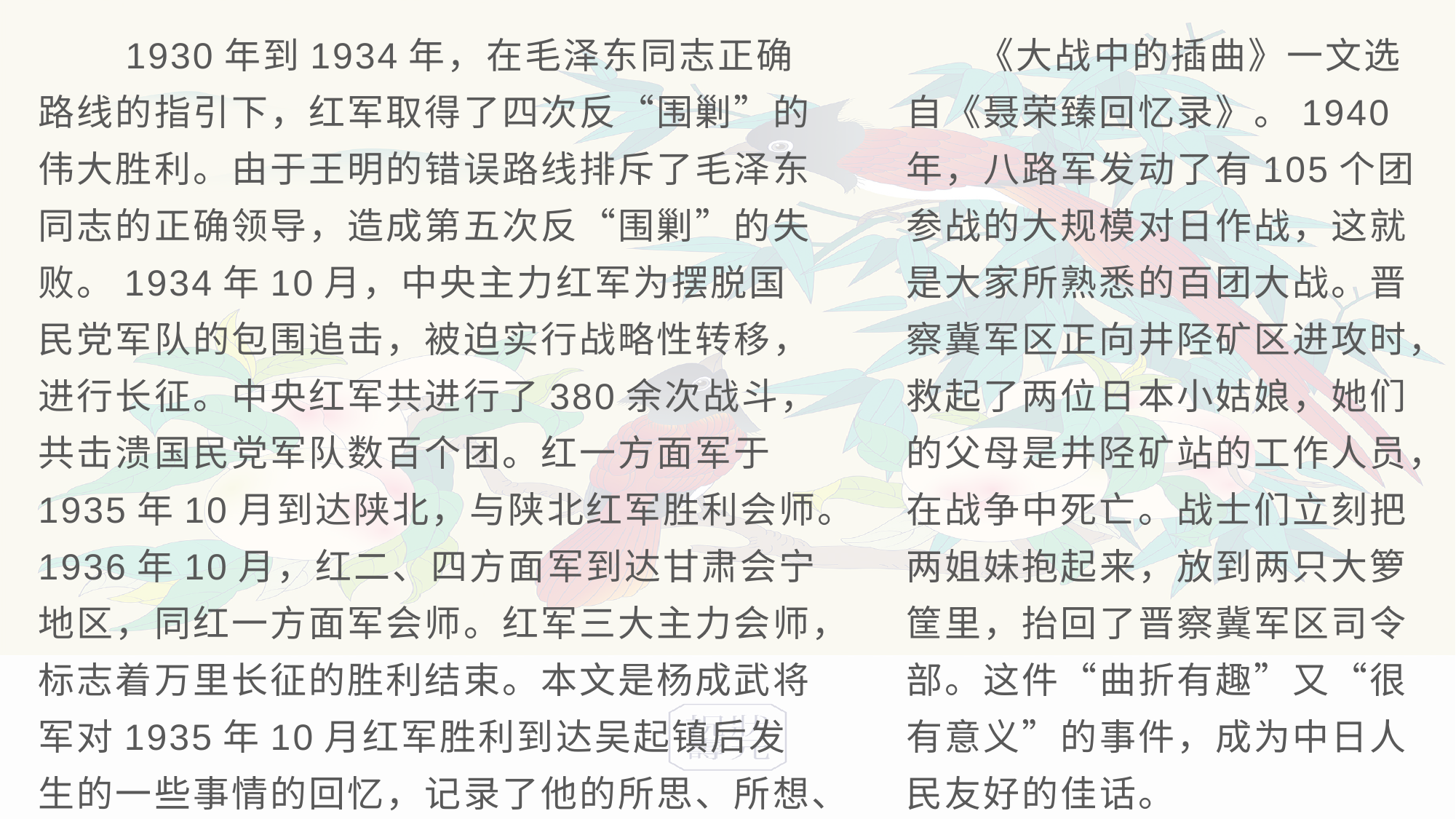

1930年到1934年，在毛泽东同志正确路线的指引下，红军取得了四次反“围剿”的伟大胜利。由于王明的错误路线排斥了毛泽东同志的正确领导，造成第五次反“围剿”的失败。1934年10月，中央主力红军为摆脱国民党军队的包围追击，被迫实行战略性转移，进行长征。中央红军共进行了380余次战斗，共击溃国民党军队数百个团。红一方面军于1935年10月到达陕北，与陕北红军胜利会师。1936年10月，红二、四方面军到达甘肃会宁地区，同红一方面军会师。红军三大主力会师，标志着万里长征的胜利结束。本文是杨成武将军对1935年10月红军胜利到达吴起镇后发生的一些事情的回忆，记录了他的所思、所想、所感。
      《大战中的插曲》一文选自《聂荣臻回忆录》。1940年，八路军发动了有105个团参战的大规模对日作战，这就是大家所熟悉的百团大战。晋察冀军区正向井陉矿区进攻时，救起了两位日本小姑娘，她们的父母是井陉矿站的工作人员，在战争中死亡。战士们立刻把两姐妹抱起来，放到两只大箩筐里，抬回了晋察冀军区司令部。这件“曲折有趣”又“很有意义”的事件，成为中日人民友好的佳话。